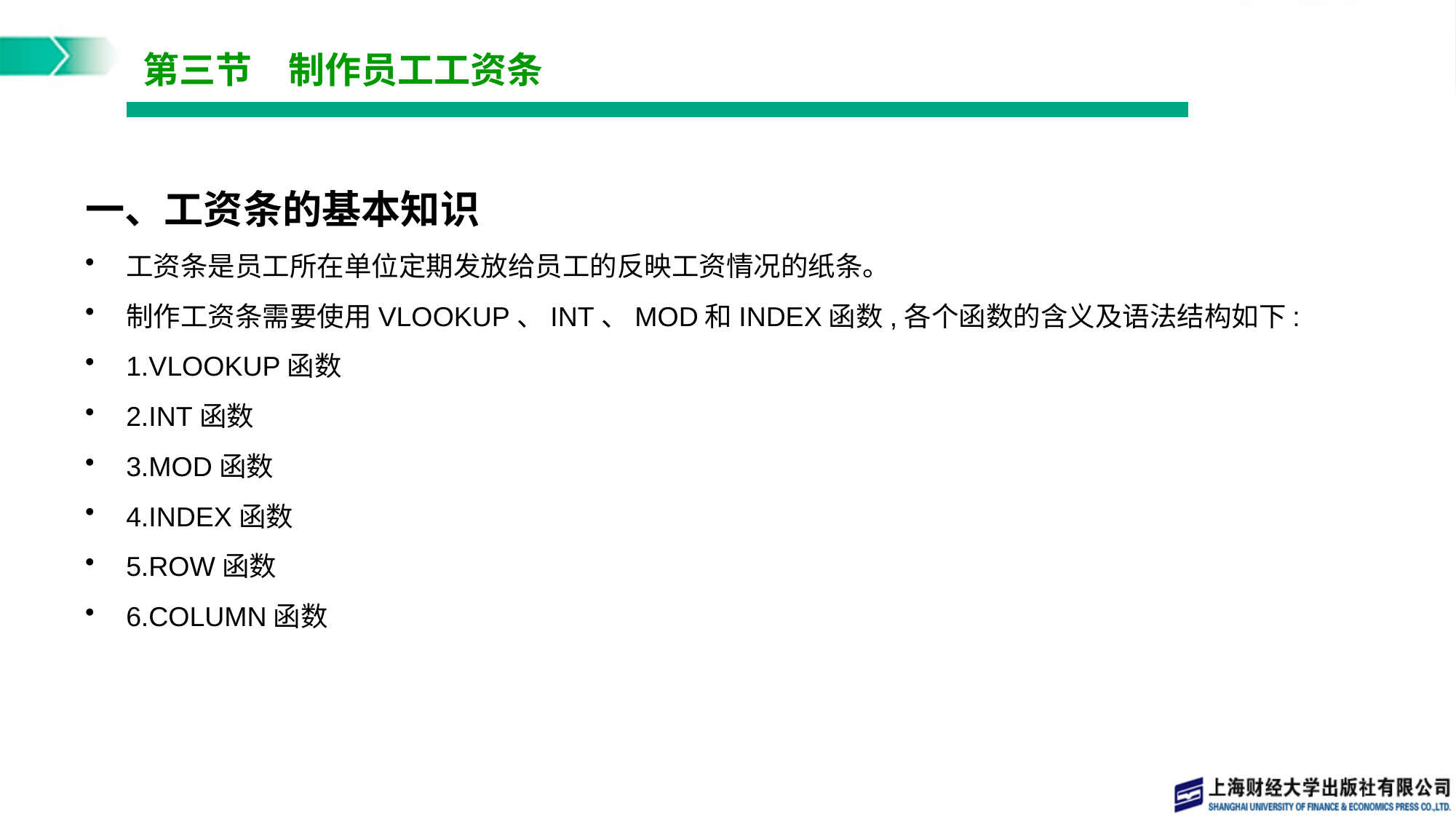

# 第三节　制作员工工资条
一、工资条的基本知识
工资条是员工所在单位定期发放给员工的反映工资情况的纸条。
制作工资条需要使用VLOOKUP、INT、MOD和INDEX函数,各个函数的含义及语法结构如下:
1.VLOOKUP函数
2.INT函数
3.MOD函数
4.INDEX函数
5.ROW函数
6.COLUMN函数